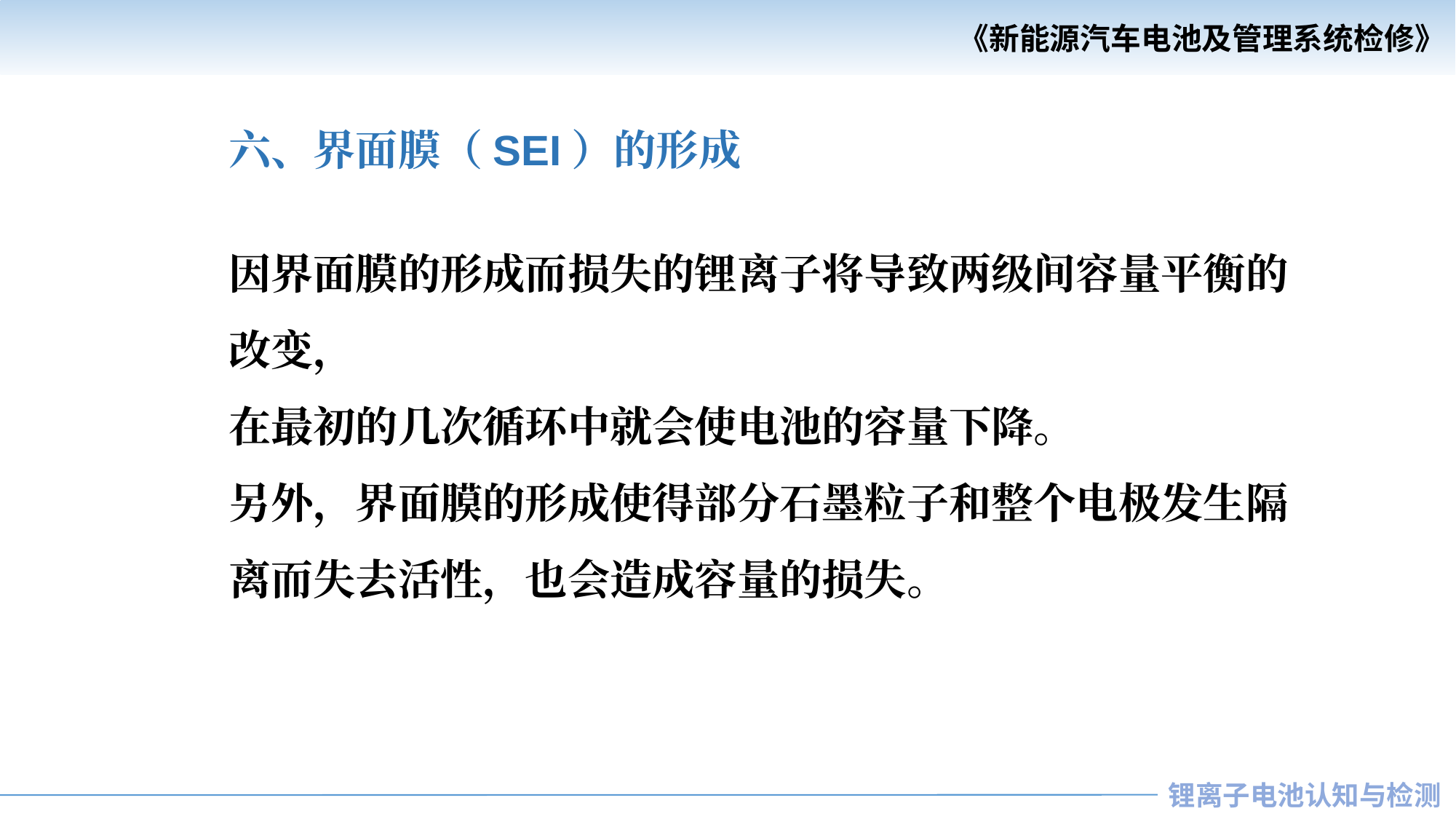

六、界面膜（SEI）的形成
因界面膜的形成而损失的锂离子将导致两级间容量平衡的改变，
在最初的几次循环中就会使电池的容量下降。
另外，界面膜的形成使得部分石墨粒子和整个电极发生隔离而失去活性，也会造成容量的损失。